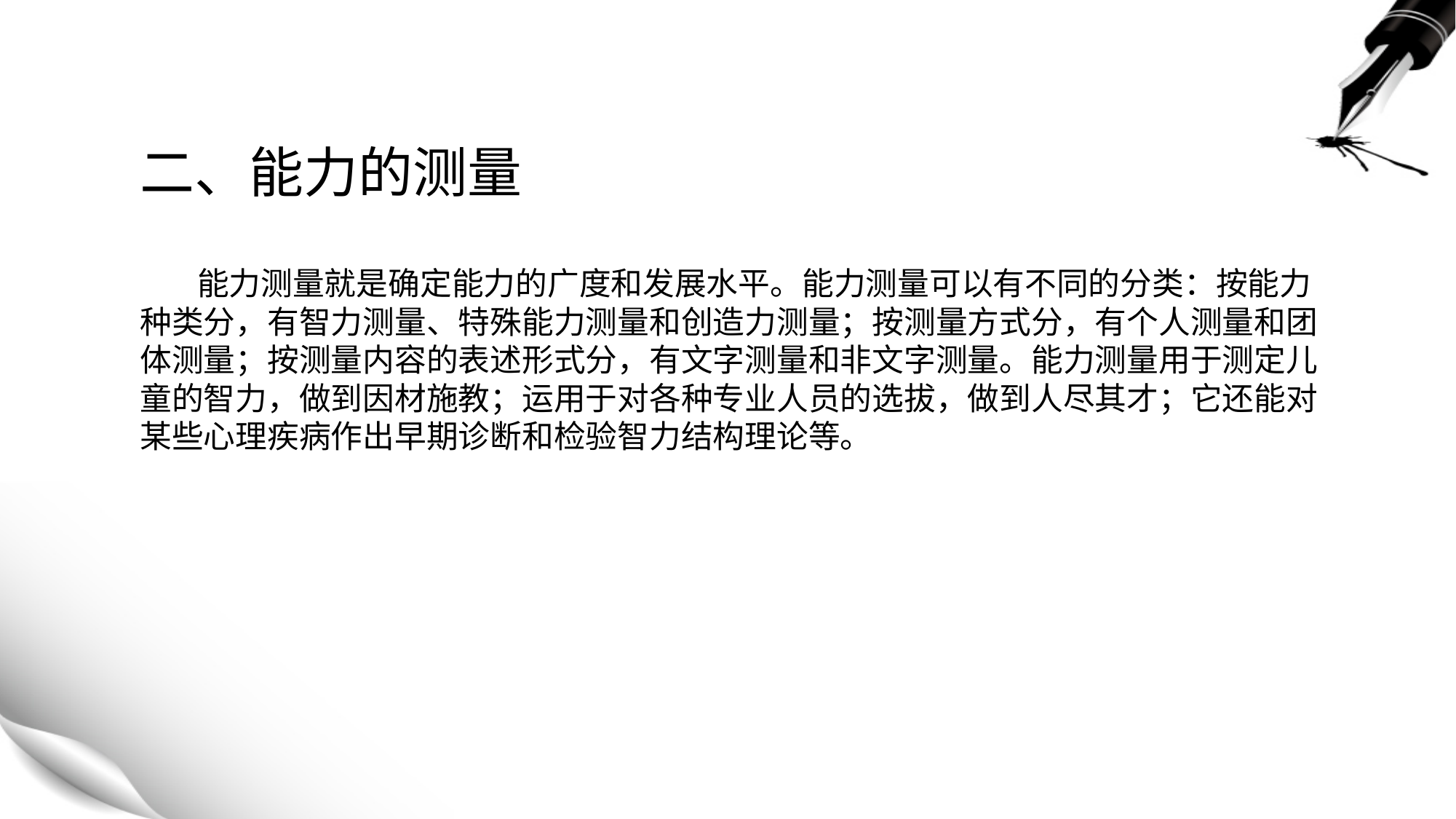

# 二、能力的测量
       能力测量就是确定能力的广度和发展水平。能力测量可以有不同的分类：按能力种类分，有智力测量、特殊能力测量和创造力测量；按测量方式分，有个人测量和团体测量；按测量内容的表述形式分，有文字测量和非文字测量。能力测量用于测定儿童的智力，做到因材施教；运用于对各种专业人员的选拔，做到人尽其才；它还能对某些心理疾病作出早期诊断和检验智力结构理论等。